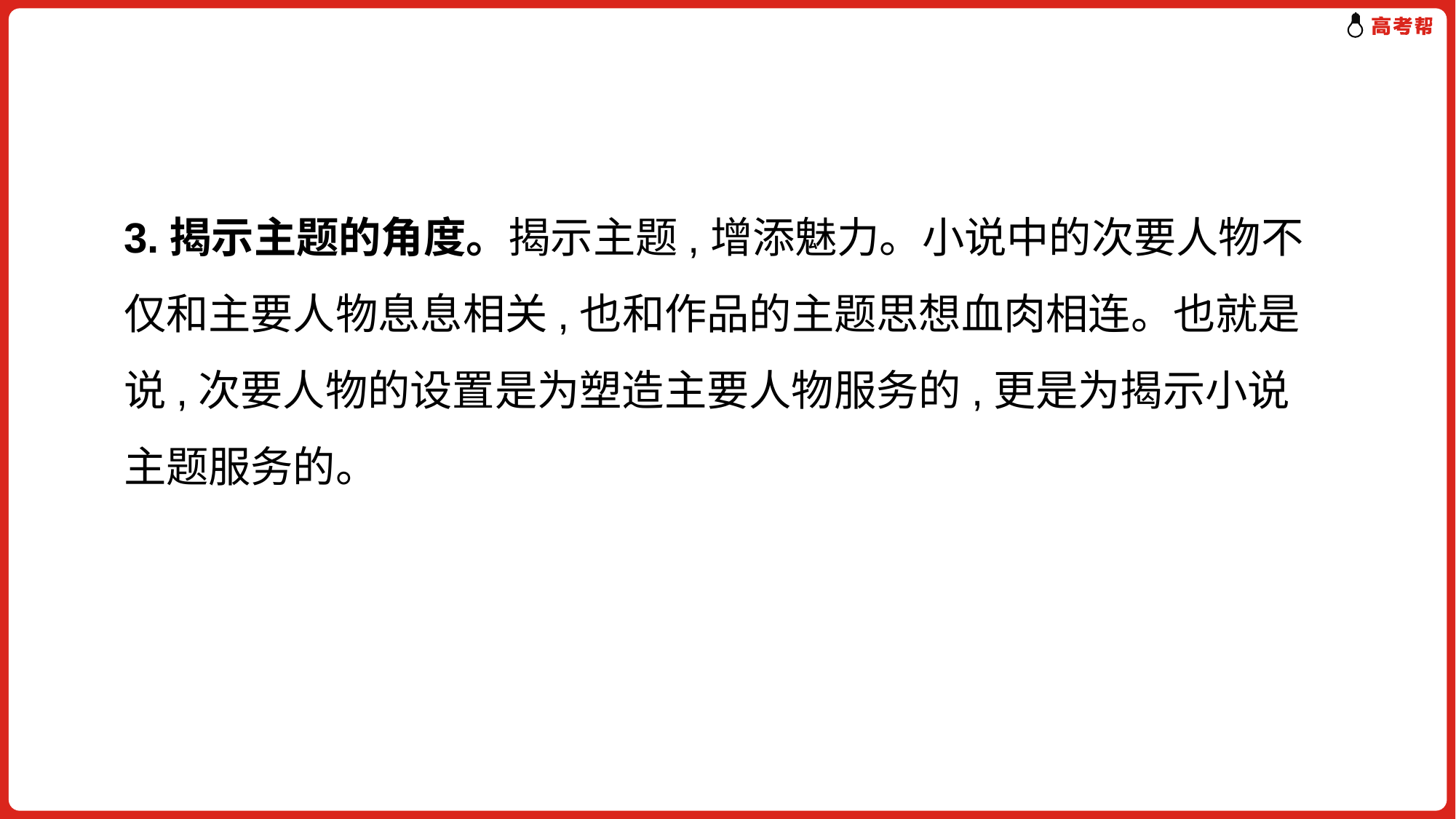

3.揭示主题的角度。揭示主题,增添魅力。小说中的次要人物不仅和主要人物息息相关,也和作品的主题思想血肉相连。也就是说,次要人物的设置是为塑造主要人物服务的,更是为揭示小说主题服务的。